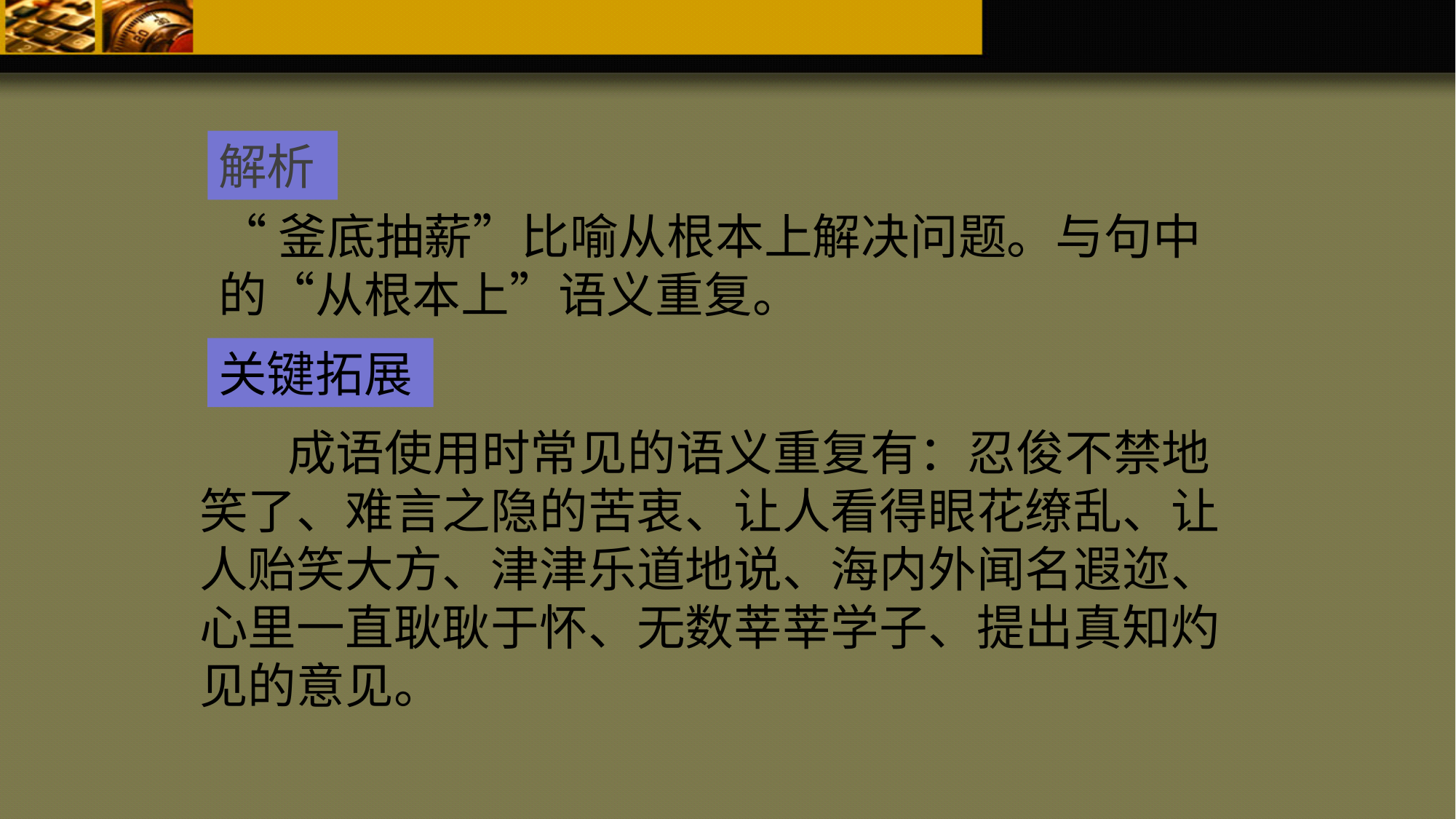

解析
“釜底抽薪”比喻从根本上解决问题。与句中的“从根本上”语义重复。
关键拓展
       成语使用时常见的语义重复有：忍俊不禁地笑了、难言之隐的苦衷、让人看得眼花缭乱、让人贻笑大方、津津乐道地说、海内外闻名遐迩、心里一直耿耿于怀、无数莘莘学子、提出真知灼见的意见。